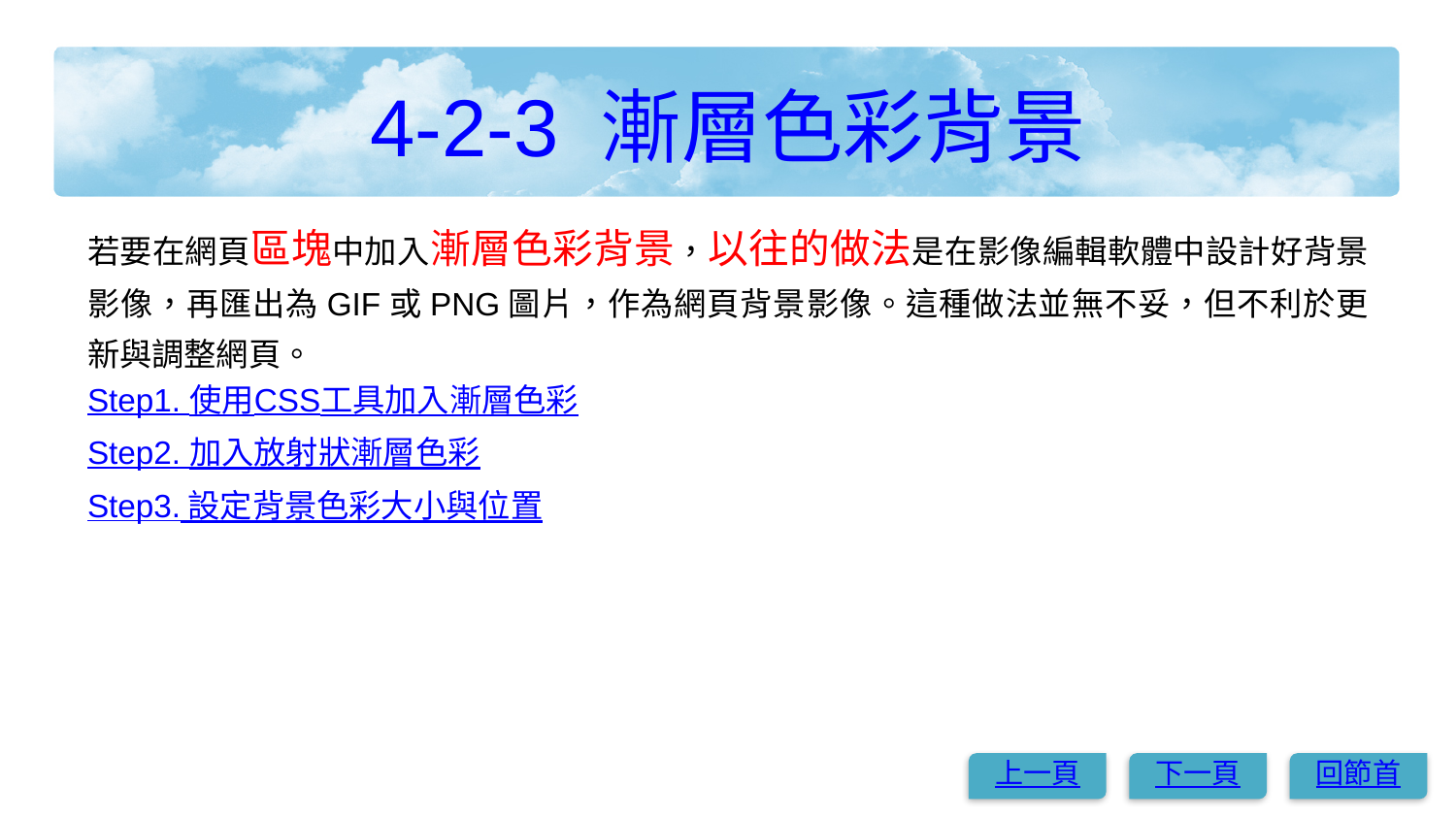

# 4-2-3 漸層色彩背景
若要在網頁區塊中加入漸層色彩背景，以往的做法是在影像編輯軟體中設計好背景影像，再匯出為GIF或PNG圖片，作為網頁背景影像。這種做法並無不妥，但不利於更新與調整網頁。
Step1. 使用CSS工具加入漸層色彩
Step2. 加入放射狀漸層色彩
Step3. 設定背景色彩大小與位置

上一頁
下一頁
回節首